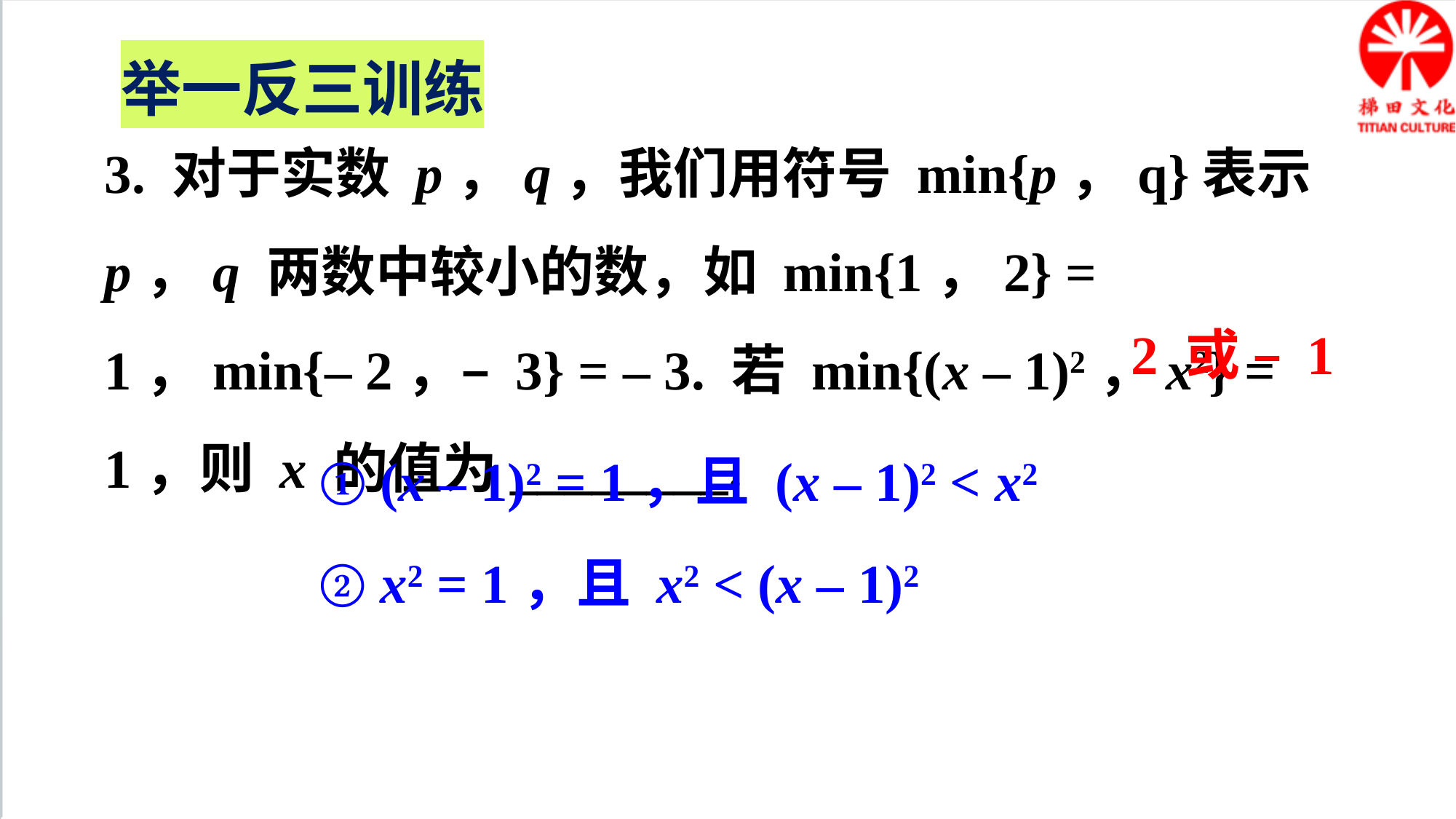

举一反三训练
3. 对于实数 p，q，我们用符号 min{p，q}表示 p，q 两数中较小的数，如 min{1，2} = 1，min{– 2，– 3} = – 3. 若 min{(x – 1)2，x2} = 1，则 x 的值为________.
2 或 – 1
① (x – 1)2 = 1，且 (x – 1)2 < x2
② x2 = 1，且 x2 < (x – 1)2